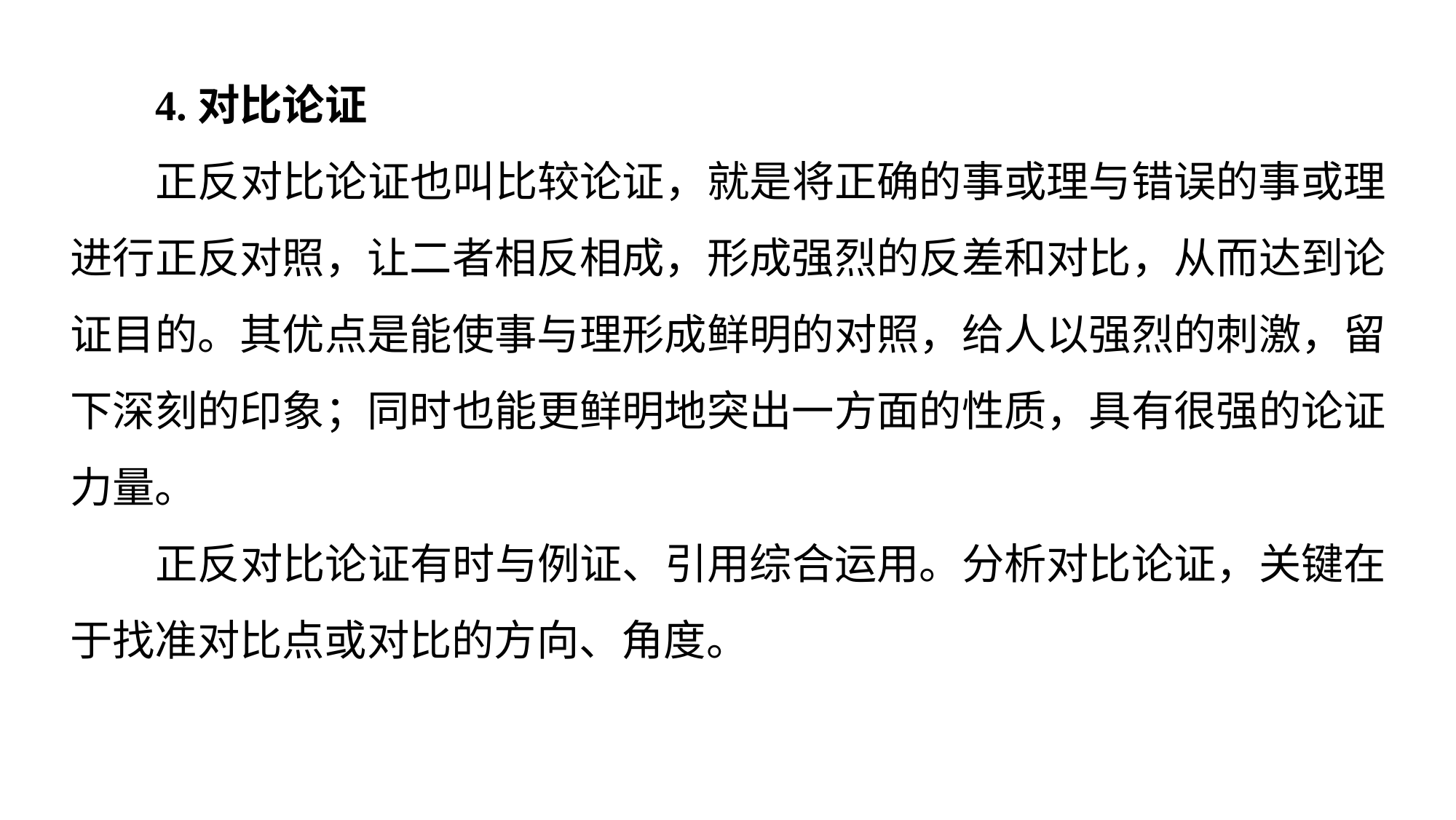

4.对比论证
正反对比论证也叫比较论证，就是将正确的事或理与错误的事或理进行正反对照，让二者相反相成，形成强烈的反差和对比，从而达到论证目的。其优点是能使事与理形成鲜明的对照，给人以强烈的刺激，留下深刻的印象；同时也能更鲜明地突出一方面的性质，具有很强的论证力量。
正反对比论证有时与例证、引用综合运用。分析对比论证，关键在于找准对比点或对比的方向、角度。